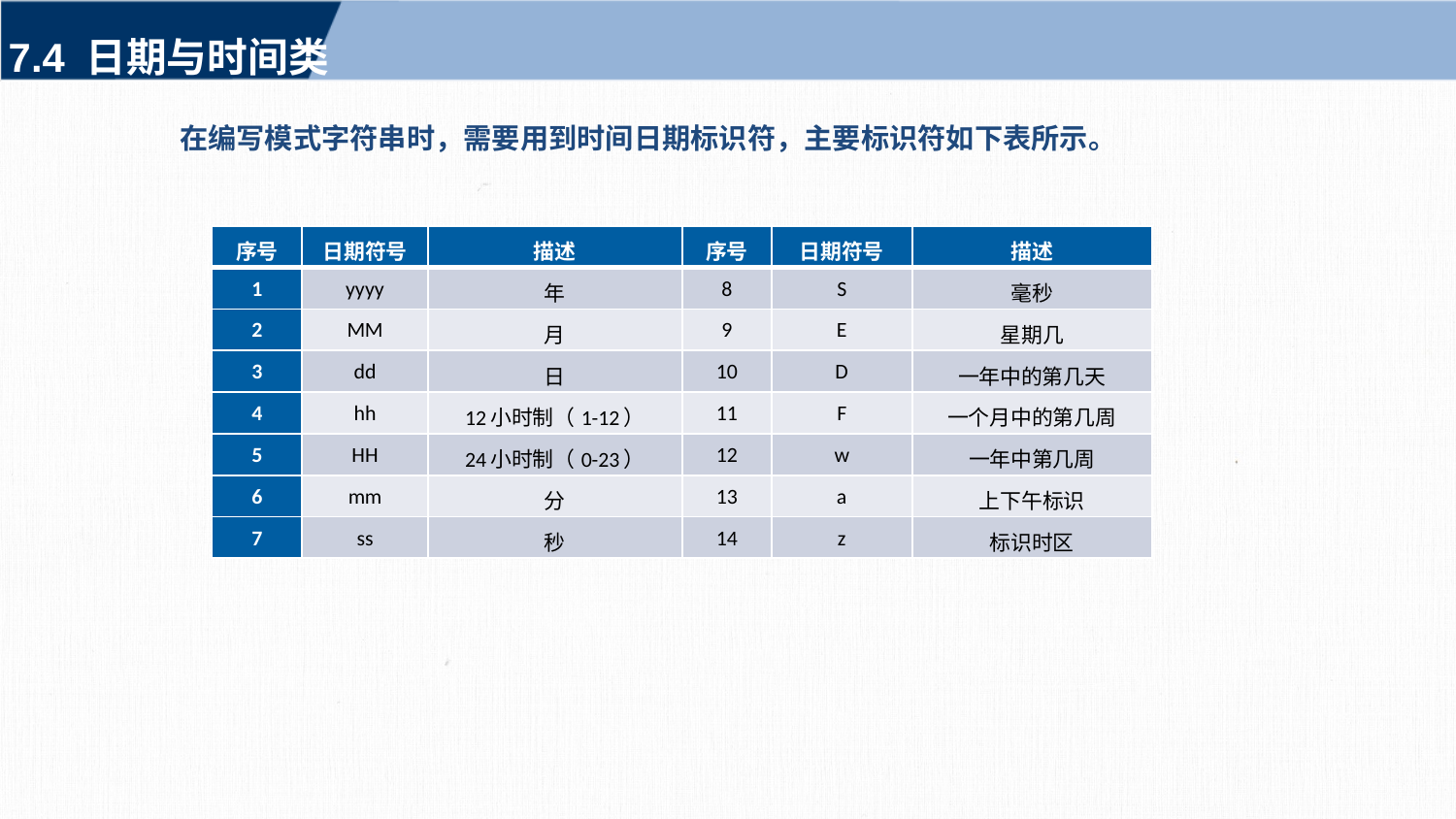

7.4 日期与时间类

在编写模式字符串时，需要用到时间日期标识符，主要标识符如下表所示。

| 序号 | 日期符号 | 描述 | 序号 | 日期符号 | 描述 |
| --- | --- | --- | --- | --- | --- |
| 1 | yyyy | 年 | 8 | S | 毫秒 |
| 2 | MM | 月 | 9 | E | 星期几 |
| 3 | dd | 日 | 10 | D | 一年中的第几天 |
| 4 | hh | 12小时制（1-12） | 11 | F | 一个月中的第几周 |
| 5 | HH | 24小时制（0-23） | 12 | w | 一年中第几周 |
| 6 | mm | 分 | 13 | a | 上下午标识 |
| 7 | ss | 秒 | 14 | z | 标识时区 |